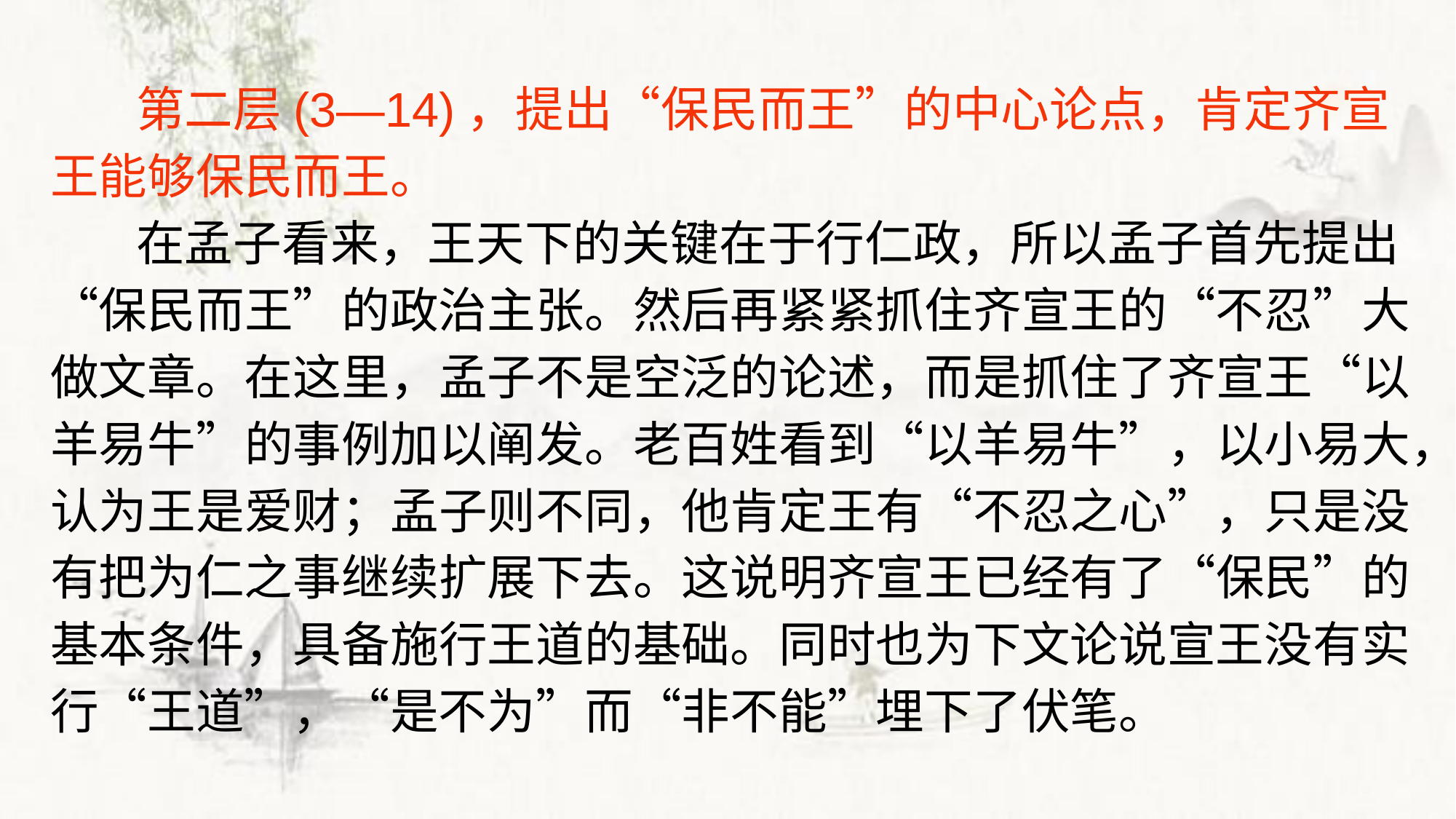

第二层(3—14)，提出“保民而王”的中心论点，肯定齐宣王能够保民而王。
在孟子看来，王天下的关键在于行仁政，所以孟子首先提出“保民而王”的政治主张。然后再紧紧抓住齐宣王的“不忍”大做文章。在这里，孟子不是空泛的论述，而是抓住了齐宣王“以羊易牛”的事例加以阐发。老百姓看到“以羊易牛”，以小易大，认为王是爱财；孟子则不同，他肯定王有“不忍之心”，只是没有把为仁之事继续扩展下去。这说明齐宣王已经有了“保民”的基本条件，具备施行王道的基础。同时也为下文论说宣王没有实行“王道”，“是不为”而“非不能”埋下了伏笔。